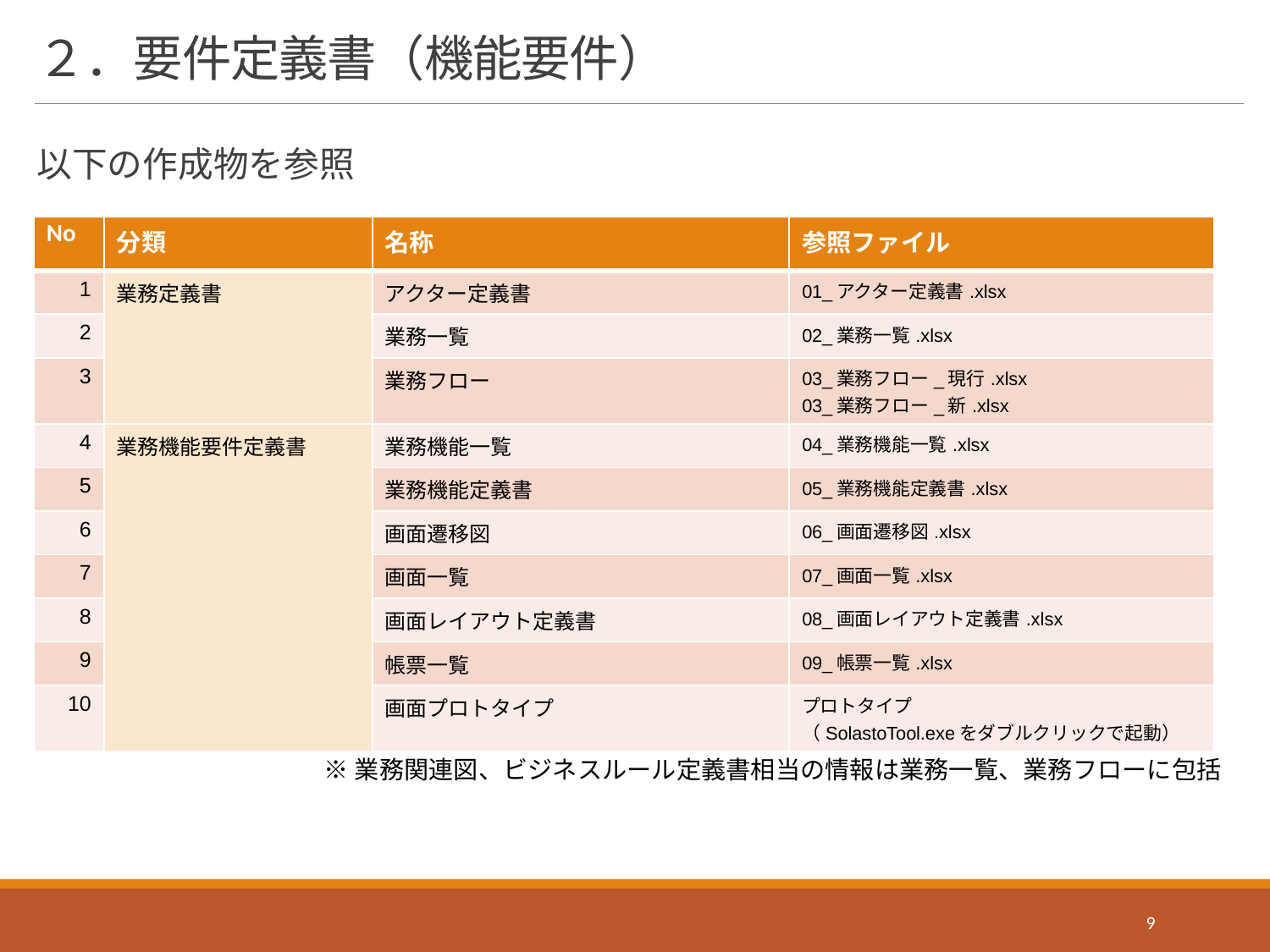

# ２．要件定義書（機能要件）
以下の作成物を参照
| No | 分類 | 名称 | 参照ファイル |
| --- | --- | --- | --- |
| 1 | 業務定義書 | アクター定義書 | 01\_アクター定義書.xlsx |
| 2 |  | 業務一覧 | 02\_業務一覧.xlsx |
| 3 |  | 業務フロー | 03\_業務フロー\_現行.xlsx 03\_業務フロー\_新.xlsx |
| 4 | 業務機能要件定義書 | 業務機能一覧 | 04\_業務機能一覧.xlsx |
| 5 |  | 業務機能定義書 | 05\_業務機能定義書.xlsx |
| 6 |  | 画面遷移図 | 06\_画面遷移図.xlsx |
| 7 |  | 画面一覧 | 07\_画面一覧.xlsx |
| 8 |  | 画面レイアウト定義書 | 08\_画面レイアウト定義書.xlsx |
| 9 |  | 帳票一覧 | 09\_帳票一覧.xlsx |
| 10 |  | 画面プロトタイプ | プロトタイプ （SolastoTool.exeをダブルクリックで起動） |
※業務関連図、ビジネスルール定義書相当の情報は業務一覧、業務フローに包括
9